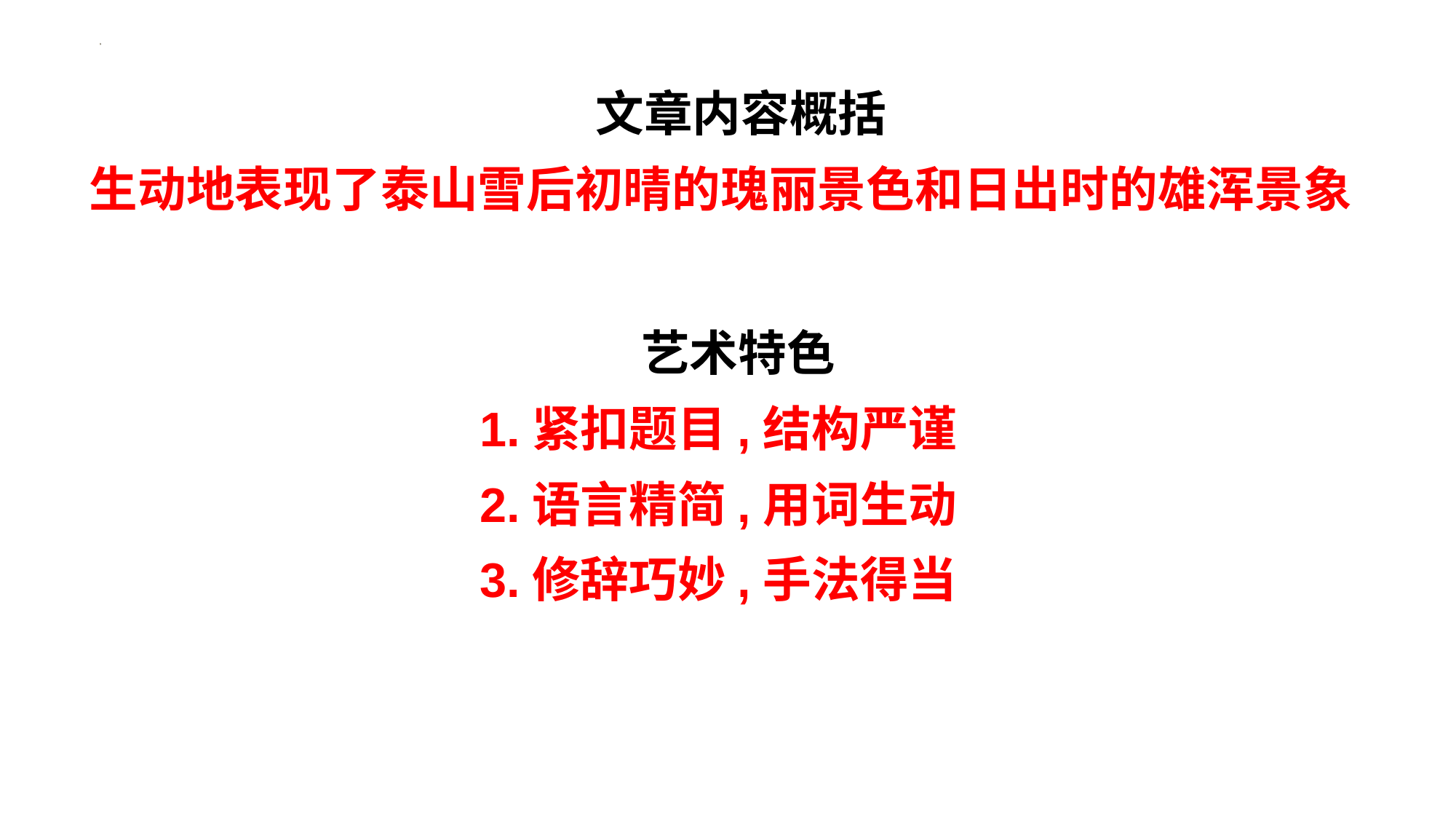

文章内容概括
生动地表现了泰山雪后初晴的瑰丽景色和日出时的雄浑景象
艺术特色
1.紧扣题目,结构严谨
2.语言精简,用词生动
3.修辞巧妙,手法得当